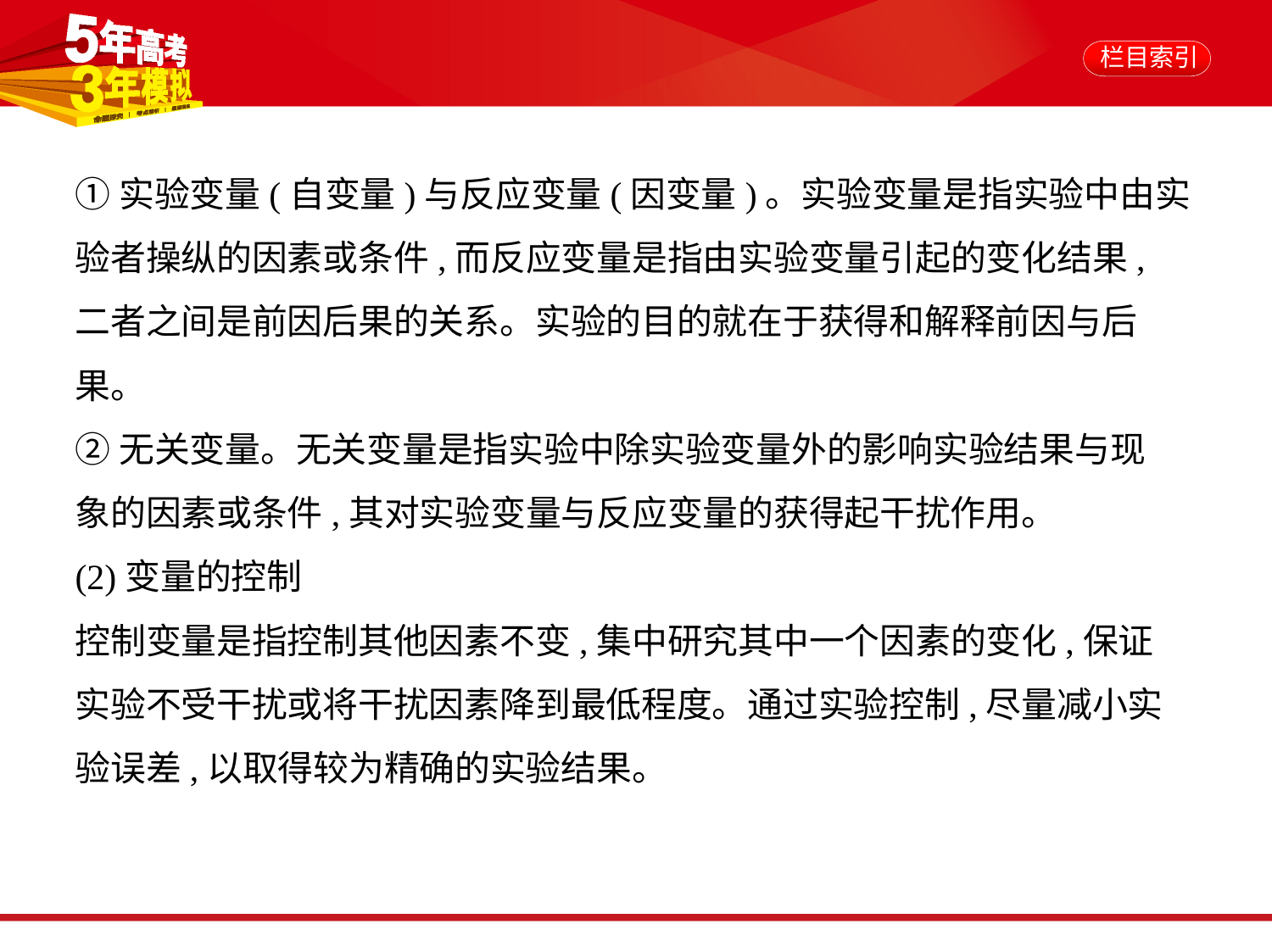

①实验变量(自变量)与反应变量(因变量)。实验变量是指实验中由实
验者操纵的因素或条件,而反应变量是指由实验变量引起的变化结果,
二者之间是前因后果的关系。实验的目的就在于获得和解释前因与后
果。
②无关变量。无关变量是指实验中除实验变量外的影响实验结果与现
象的因素或条件,其对实验变量与反应变量的获得起干扰作用。
(2)变量的控制
控制变量是指控制其他因素不变,集中研究其中一个因素的变化,保证
实验不受干扰或将干扰因素降到最低程度。通过实验控制,尽量减小实
验误差,以取得较为精确的实验结果。